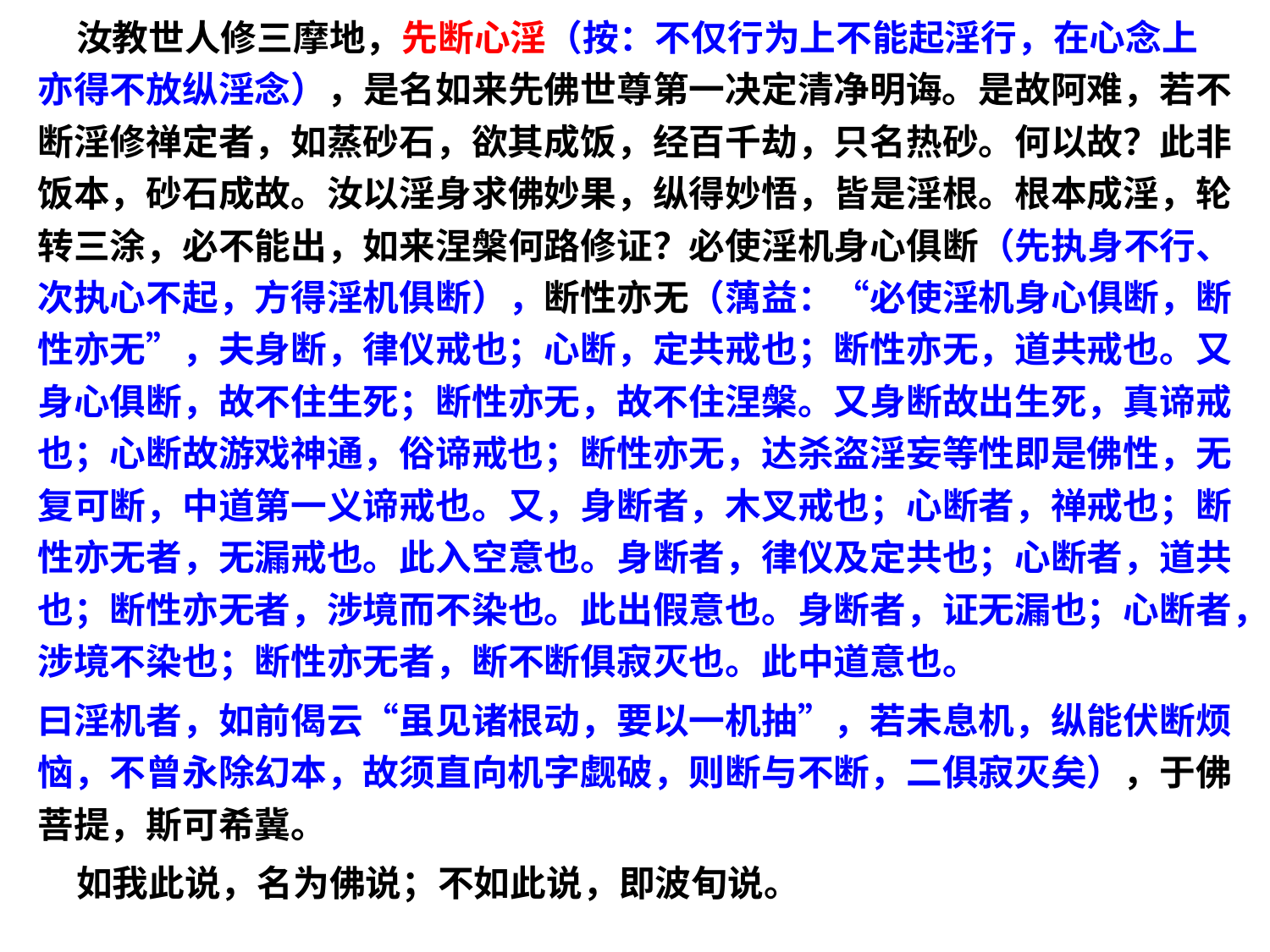

汝教世人修三摩地，先断心淫（按：不仅行为上不能起淫行，在心念上亦得不放纵淫念），是名如来先佛世尊第一决定清净明诲。是故阿难，若不断淫修禅定者，如蒸砂石，欲其成饭，经百千劫，只名热砂。何以故？此非饭本，砂石成故。汝以淫身求佛妙果，纵得妙悟，皆是淫根。根本成淫，轮转三涂，必不能出，如来涅槃何路修证？必使淫机身心俱断（先执身不行、次执心不起，方得淫机俱断），断性亦无（蕅益：“必使淫机身心俱断，断性亦无”，夫身断，律仪戒也；心断，定共戒也；断性亦无，道共戒也。又身心俱断，故不住生死；断性亦无，故不住涅槃。又身断故出生死，真谛戒也；心断故游戏神通，俗谛戒也；断性亦无，达杀盗淫妄等性即是佛性，无复可断，中道第一义谛戒也。又，身断者，木叉戒也；心断者，禅戒也；断性亦无者，无漏戒也。此入空意也。身断者，律仪及定共也；心断者，道共也；断性亦无者，涉境而不染也。此出假意也。身断者，证无漏也；心断者，涉境不染也；断性亦无者，断不断俱寂灭也。此中道意也。
曰淫机者，如前偈云“虽见诸根动，要以一机抽”，若未息机，纵能伏断烦恼，不曾永除幻本，故须直向机字觑破，则断与不断，二俱寂灭矣），于佛菩提，斯可希冀。
    如我此说，名为佛说；不如此说，即波旬说。